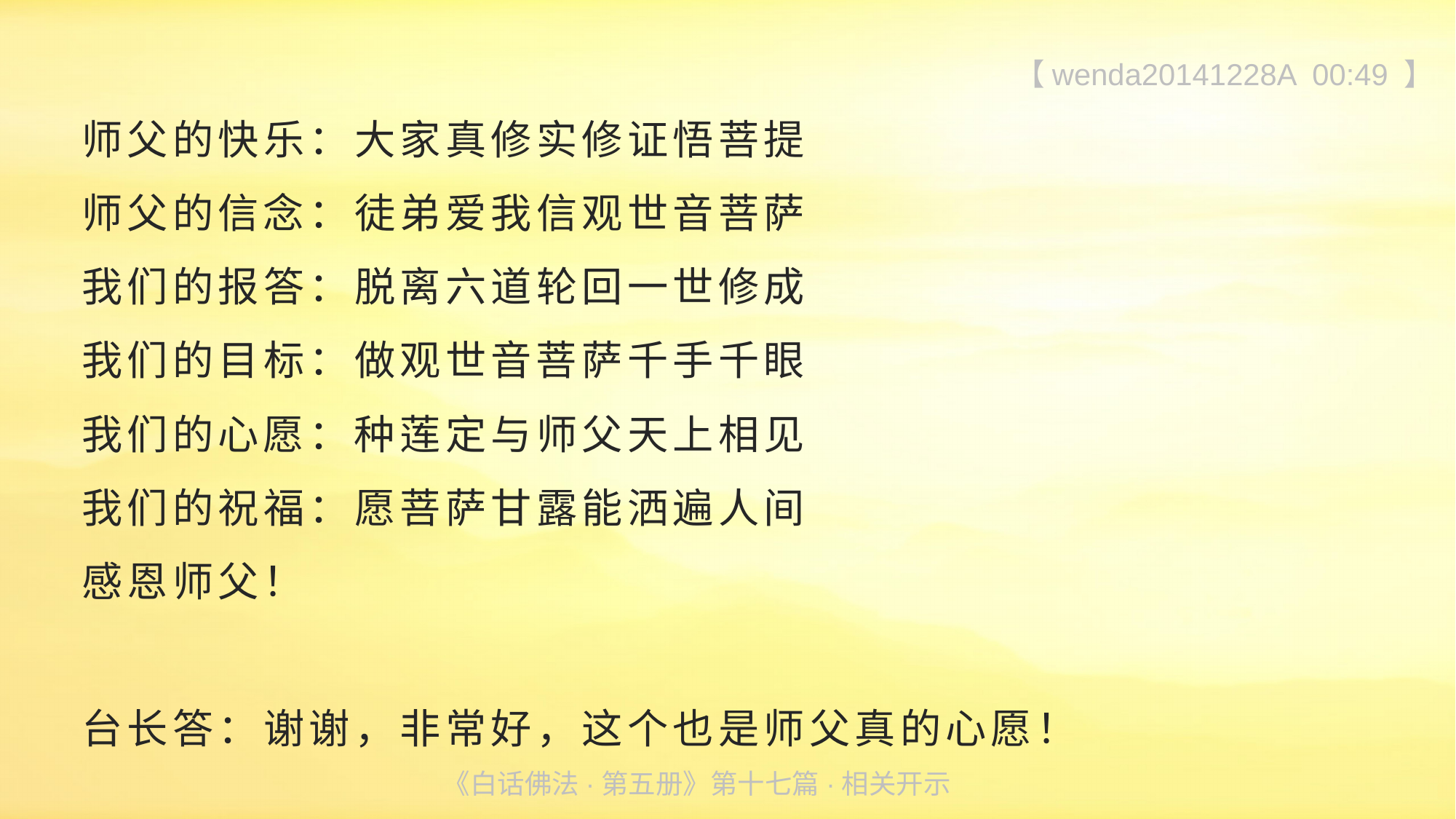

【wenda20141228A  00:49 】
师父的快乐：大家真修实修证悟菩提
师父的信念：徒弟爱我信观世音菩萨
我们的报答：脱离六道轮回一世修成
我们的目标：做观世音菩萨千手千眼
我们的心愿：种莲定与师父天上相见
我们的祝福：愿菩萨甘露能洒遍人间
感恩师父！

台长答：谢谢，非常好，这个也是师父真的心愿！
《白话佛法·第五册》第十七篇·相关开示